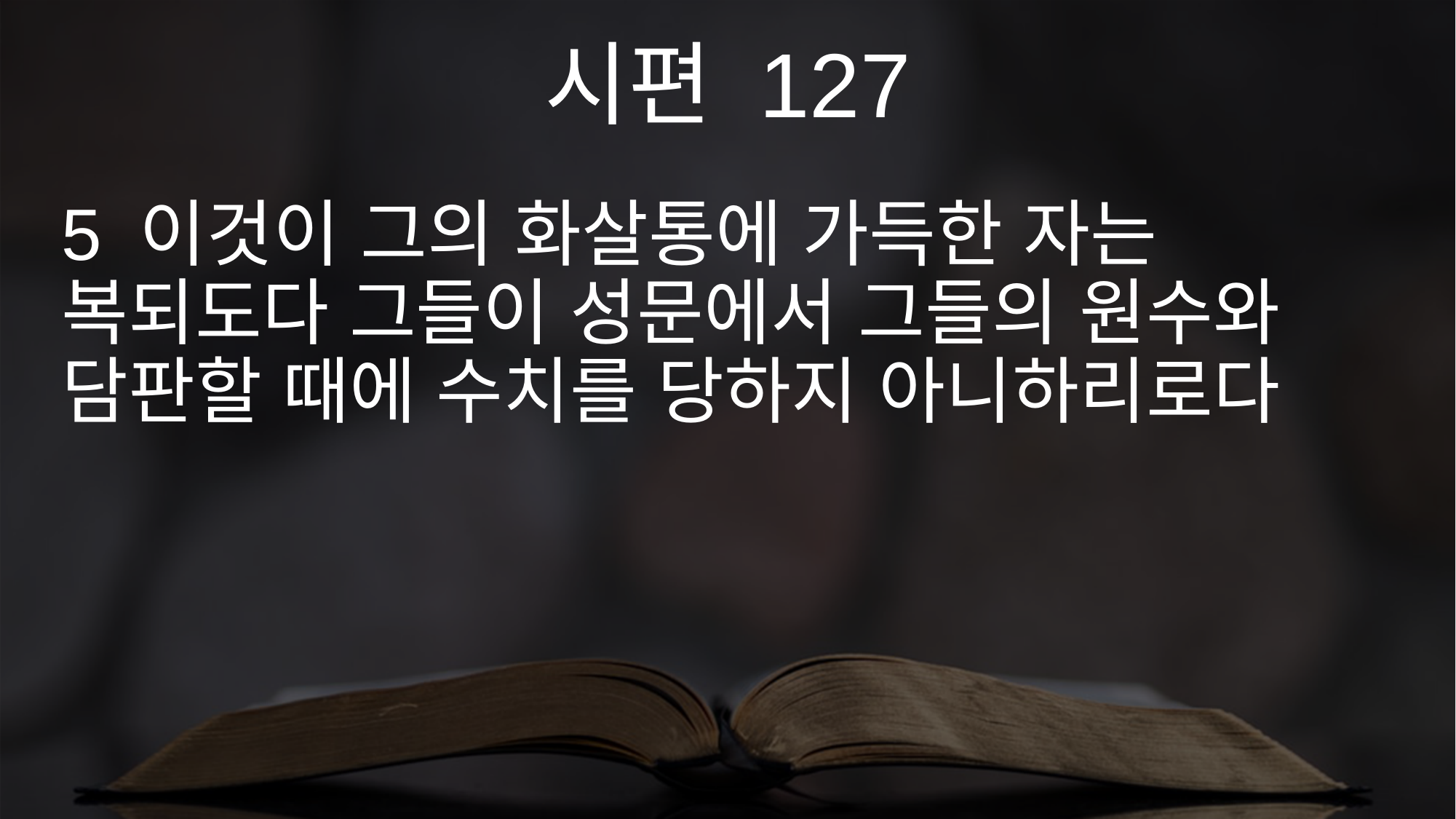

시편 127
5 이것이 그의 화살통에 가득한 자는 복되도다 그들이 성문에서 그들의 원수와 담판할 때에 수치를 당하지 아니하리로다